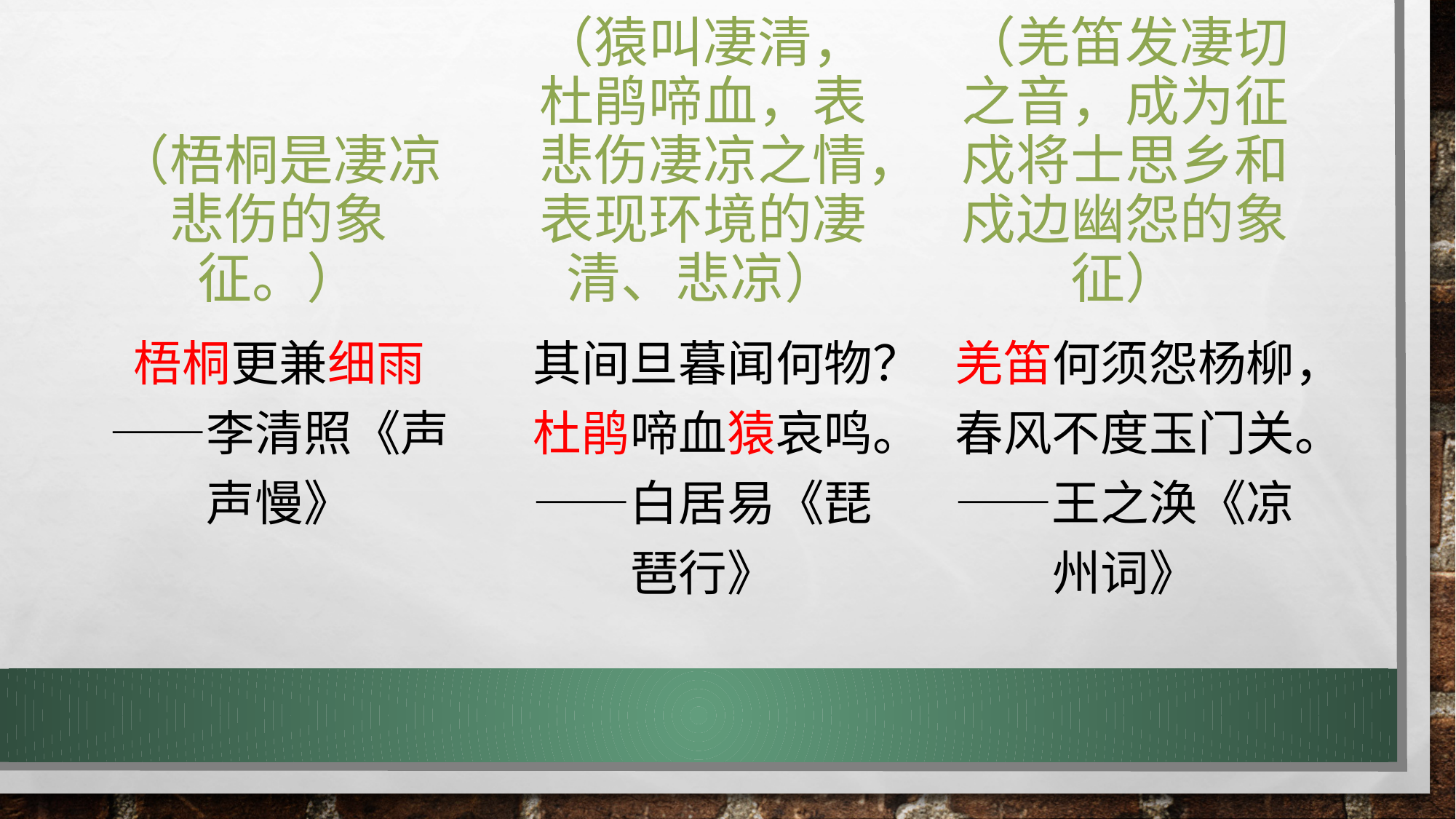

（梧桐是凄凉悲伤的象征。）
（猿叫凄清，杜鹃啼血，表悲伤凄凉之情，表现环境的凄清、悲凉）
（羌笛发凄切之音，成为征戍将士思乡和戍边幽怨的象征）
梧桐更兼细雨——李清照《声声慢》
其间旦暮闻何物？杜鹃啼血猿哀鸣。——白居易《琵琶行》
羌笛何须怨杨柳，春风不度玉门关。——王之涣《凉州词》